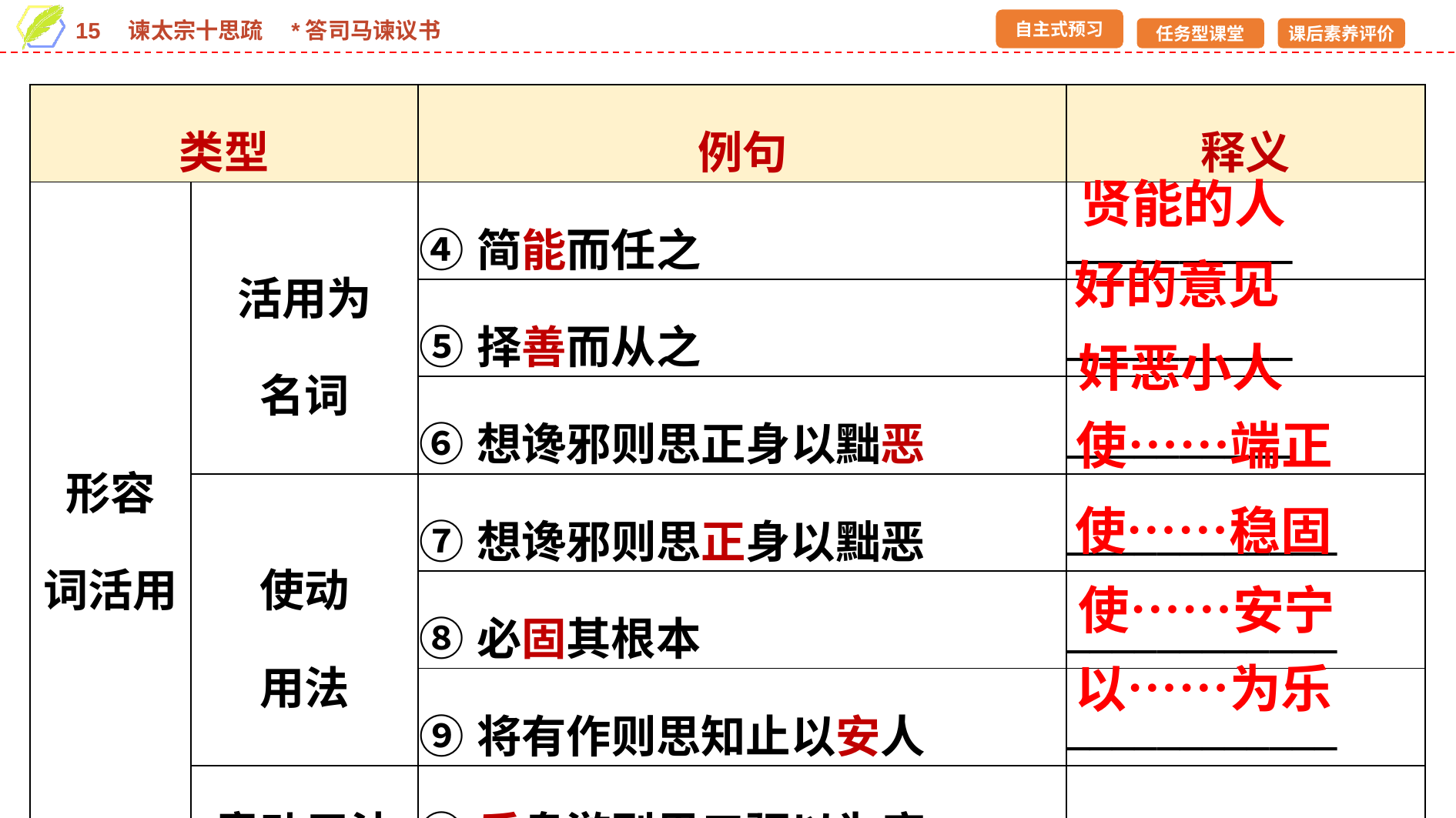

| 类型 |  | 例句 | 释义 |
| --- | --- | --- | --- |
| 形容 词活用 | 活用为 名词 | ④简能而任之 | \_\_\_\_\_\_\_\_\_\_ |
|  |  | ⑤择善而从之 | \_\_\_\_\_\_\_\_\_\_ |
|  |  | ⑥想谗邪则思正身以黜恶 | \_\_\_\_\_\_\_\_\_\_ |
|  | 使动 用法 | ⑦想谗邪则思正身以黜恶 | \_\_\_\_\_\_\_\_\_\_\_\_ |
|  |  | ⑧必固其根本 | \_\_\_\_\_\_\_\_\_\_\_\_ |
|  |  | ⑨将有作则思知止以安人 | \_\_\_\_\_\_\_\_\_\_\_\_ |
|  | 意动用法 | ⑩乐盘游则思三驱以为度 | \_\_\_\_\_\_\_\_\_\_\_\_ |
贤能的人
好的意见
奸恶小人
使……端正
使……稳固
使……安宁
以……为乐